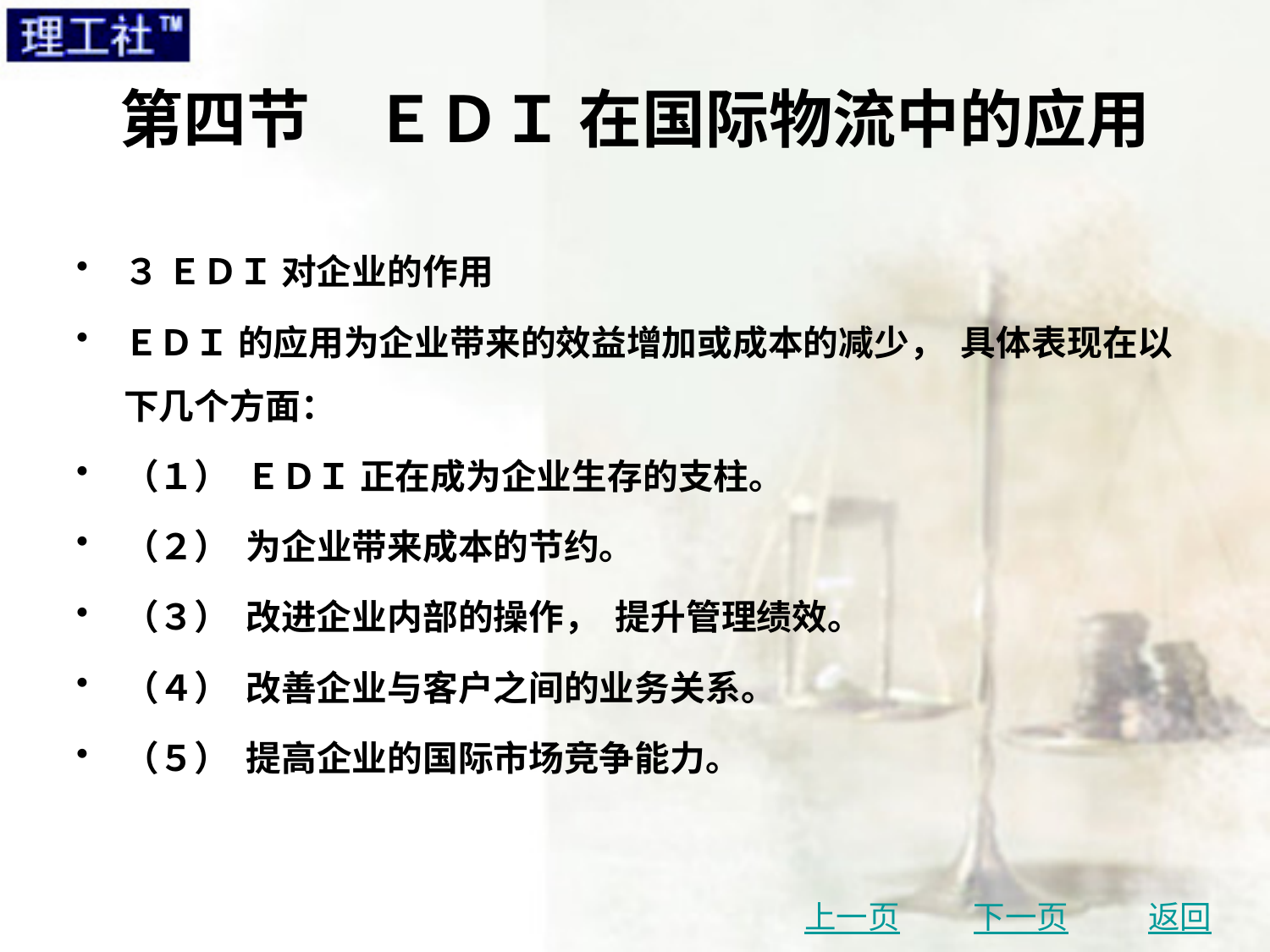

# 第四节　ＥＤＩ 在国际物流中的应用
３ ＥＤＩ 对企业的作用
ＥＤＩ 的应用为企业带来的效益增加或成本的减少，  具体表现在以下几个方面：
（１）  ＥＤＩ 正在成为企业生存的支柱。
（２）  为企业带来成本的节约。
（３）  改进企业内部的操作，  提升管理绩效。
（４）  改善企业与客户之间的业务关系。
（５）  提高企业的国际市场竞争能力。

上一页
下一页
返回